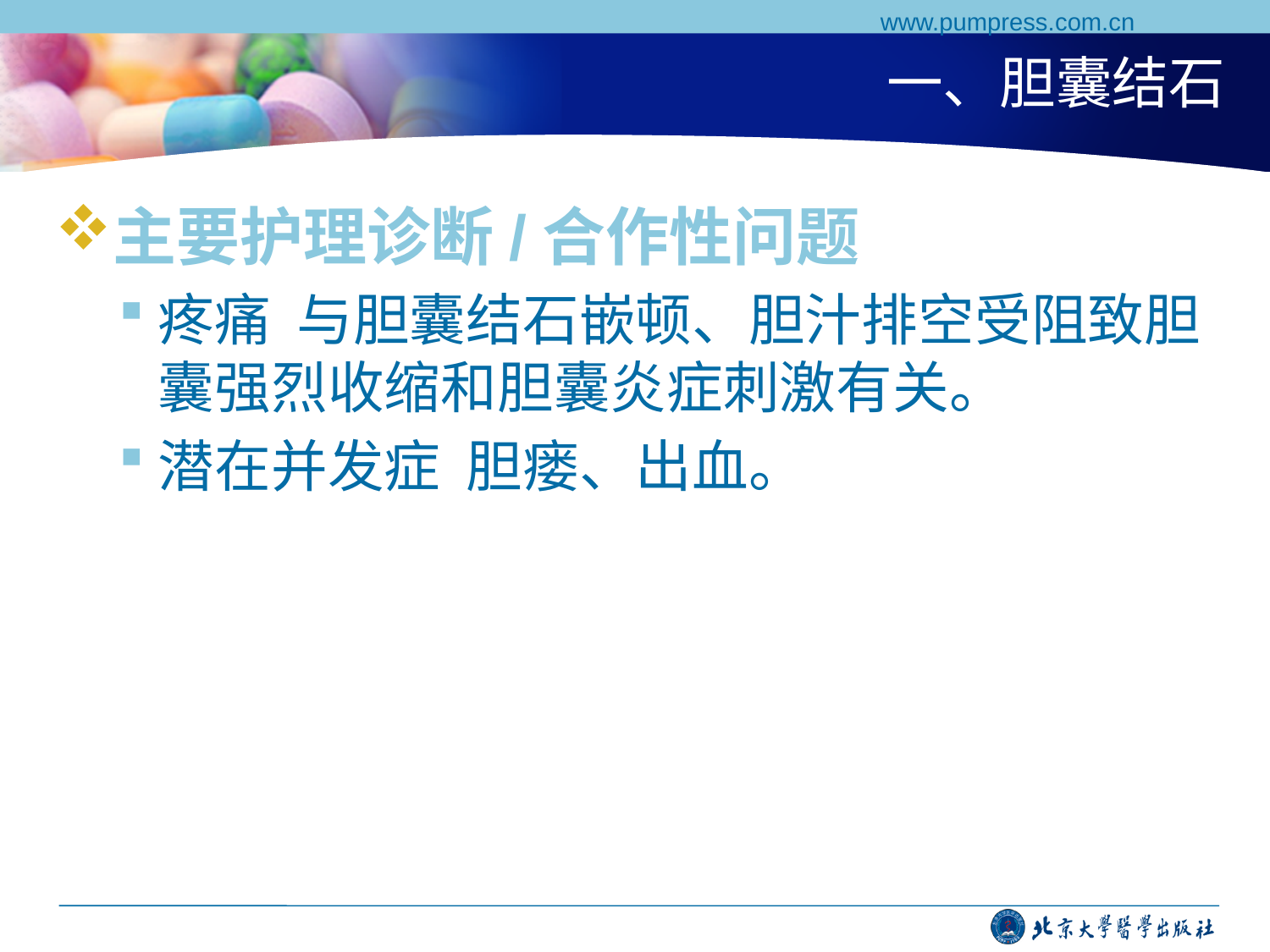

www.pumpress.com.cn
# 一、胆囊结石
主要护理诊断/合作性问题
疼痛  与胆囊结石嵌顿、胆汁排空受阻致胆囊强烈收缩和胆囊炎症刺激有关。
潜在并发症  胆瘘、出血。